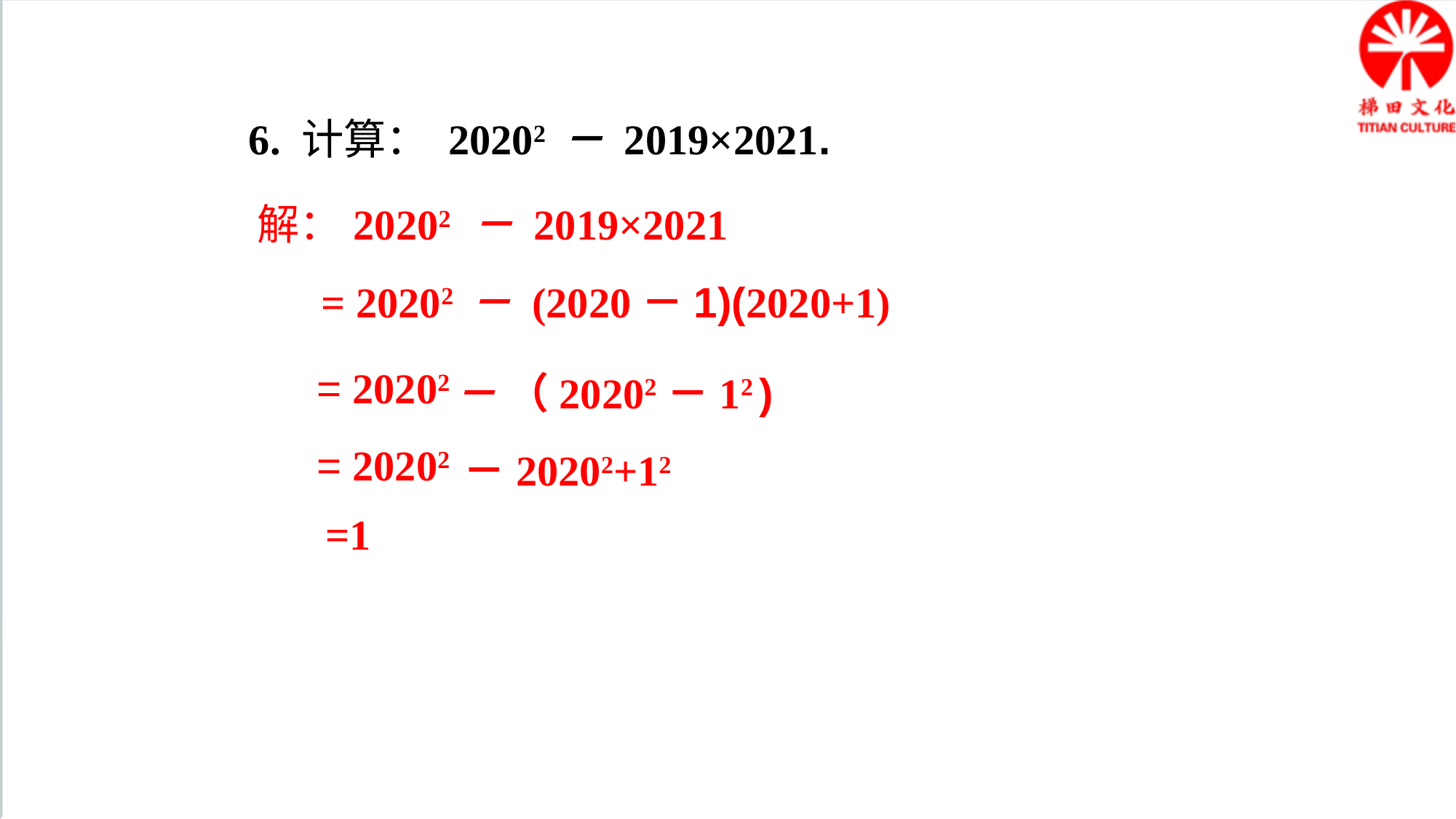

6. 计算： 20202 － 2019×2021.
解：

 20202 － 2019×2021
= 20202 － (2020－1)(2020+1)
= 20202
－ （20202－12 )
= 20202
－20202+12
=1